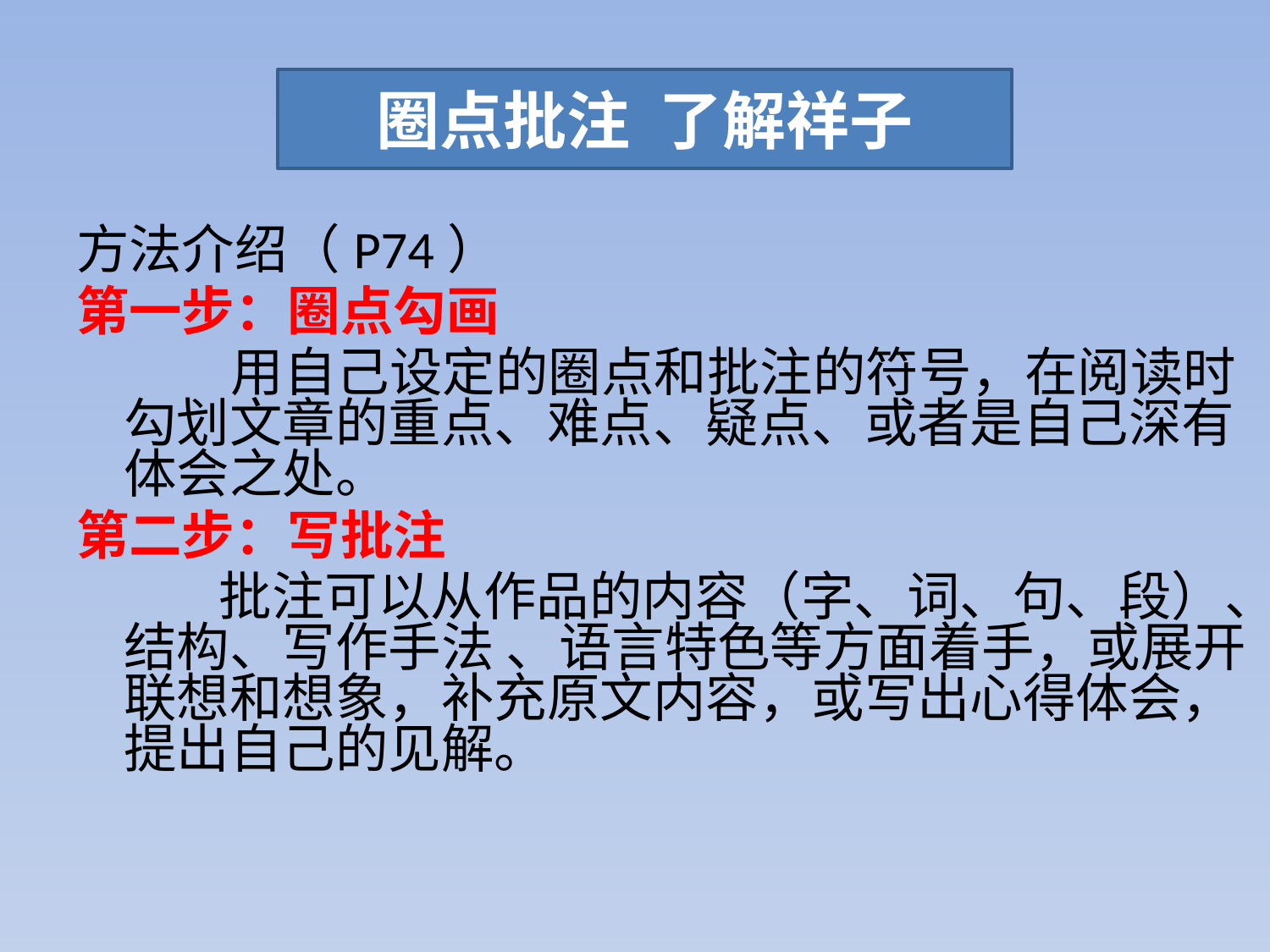

圈点批注  了解祥子
方法介绍（P74）
第一步：圈点勾画
            用自己设定的圈点和批注的符号，在阅读时勾划文章的重点、难点、疑点、或者是自己深有体会之处。
第二步：写批注
           批注可以从作品的内容（字、词、句、段）、结构、写作手法 、语言特色等方面着手，或展开联想和想象，补充原文内容，或写出心得体会，提出自己的见解。